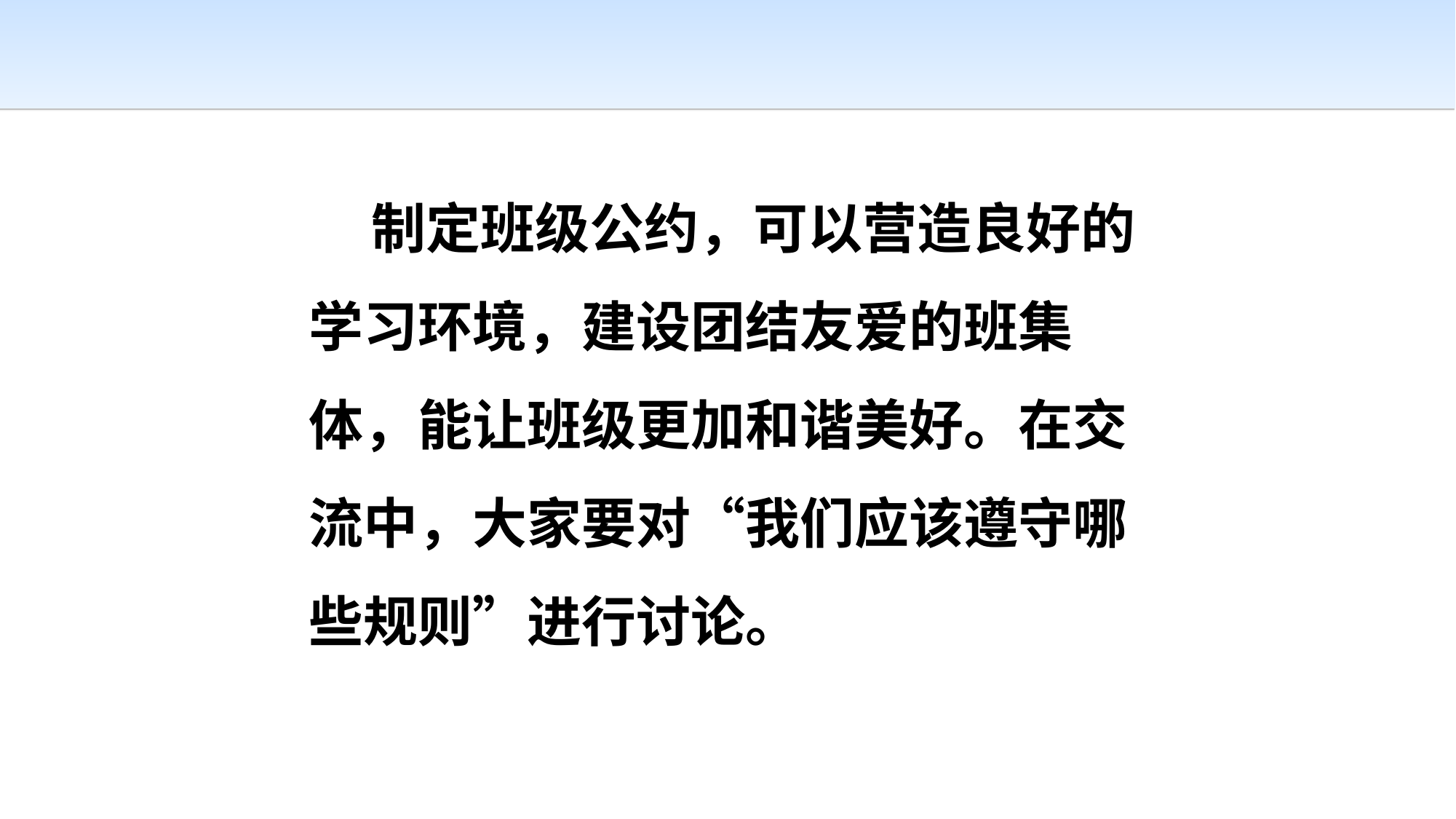

制定班级公约，可以营造良好的学习环境，建设团结友爱的班集体，能让班级更加和谐美好。在交流中，大家要对“我们应该遵守哪些规则”进行讨论。